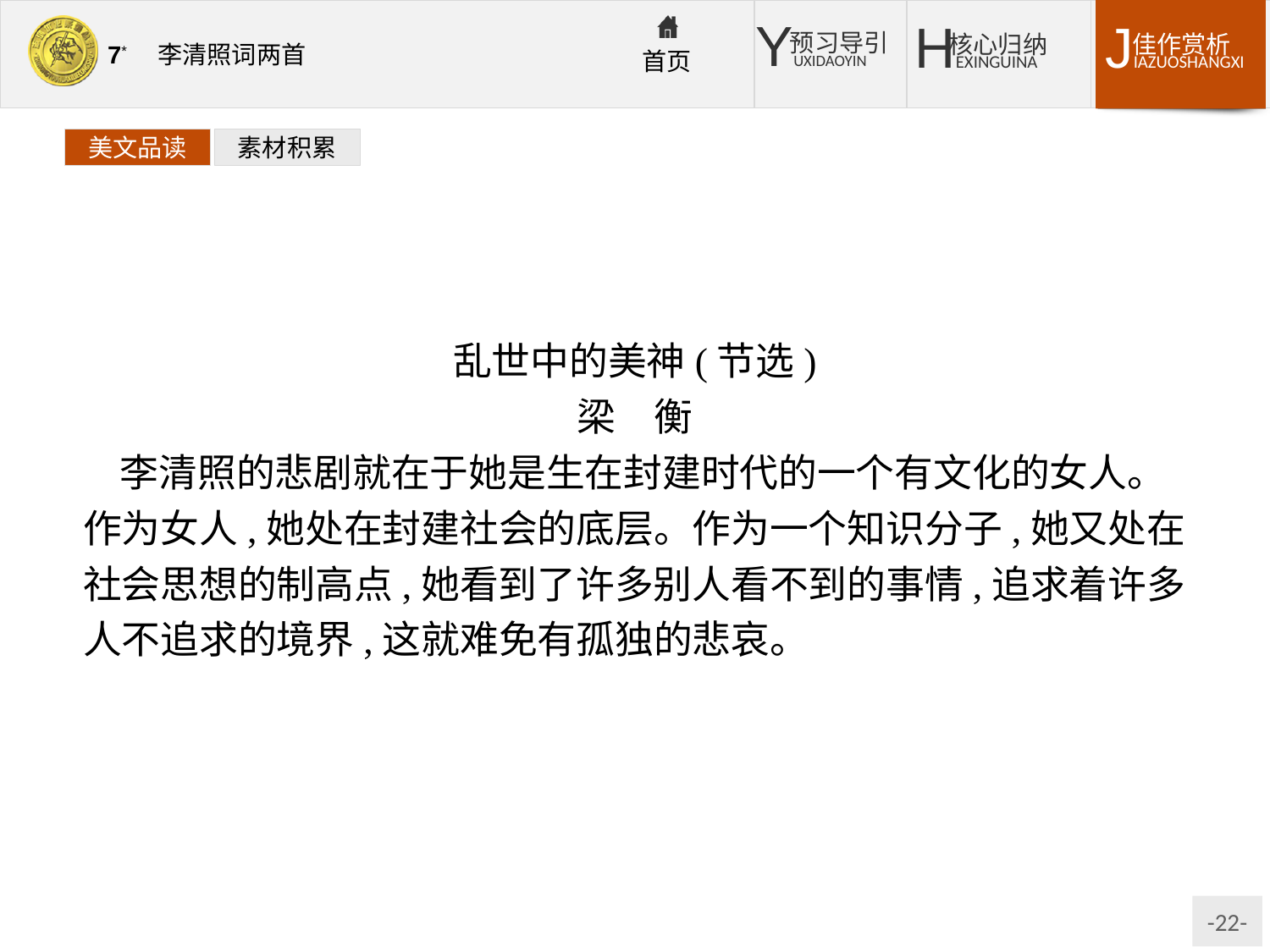

美文品读
素材积累
乱世中的美神(节选)
梁　衡
李清照的悲剧就在于她是生在封建时代的一个有文化的女人。作为女人,她处在封建社会的底层。作为一个知识分子,她又处在社会思想的制高点,她看到了许多别人看不到的事情,追求着许多人不追求的境界,这就难免有孤独的悲哀。